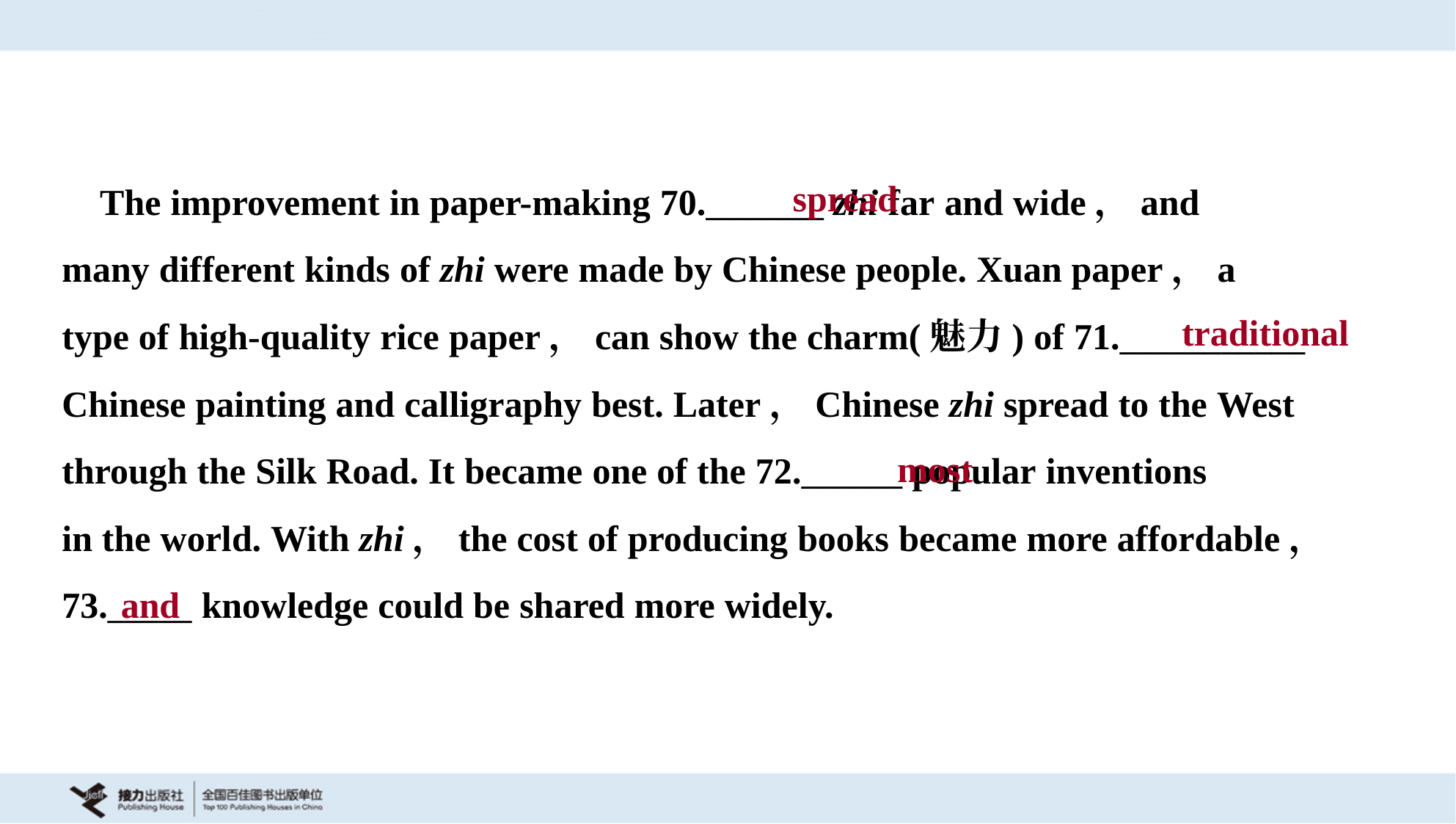

The improvement in paper-making 70._______ zhi far and wide，and
many different kinds of zhi were made by Chinese people. Xuan paper，a
type of high-quality rice paper，can show the charm(魅力) of 71.___________
Chinese painting and calligraphy best. Later，Chinese zhi spread to the West
through the Silk Road. It became one of the 72.______ popular inventions
in the world. With zhi，the cost of producing books became more affordable，
73._____ knowledge could be shared more widely.
spread
traditional
most
and